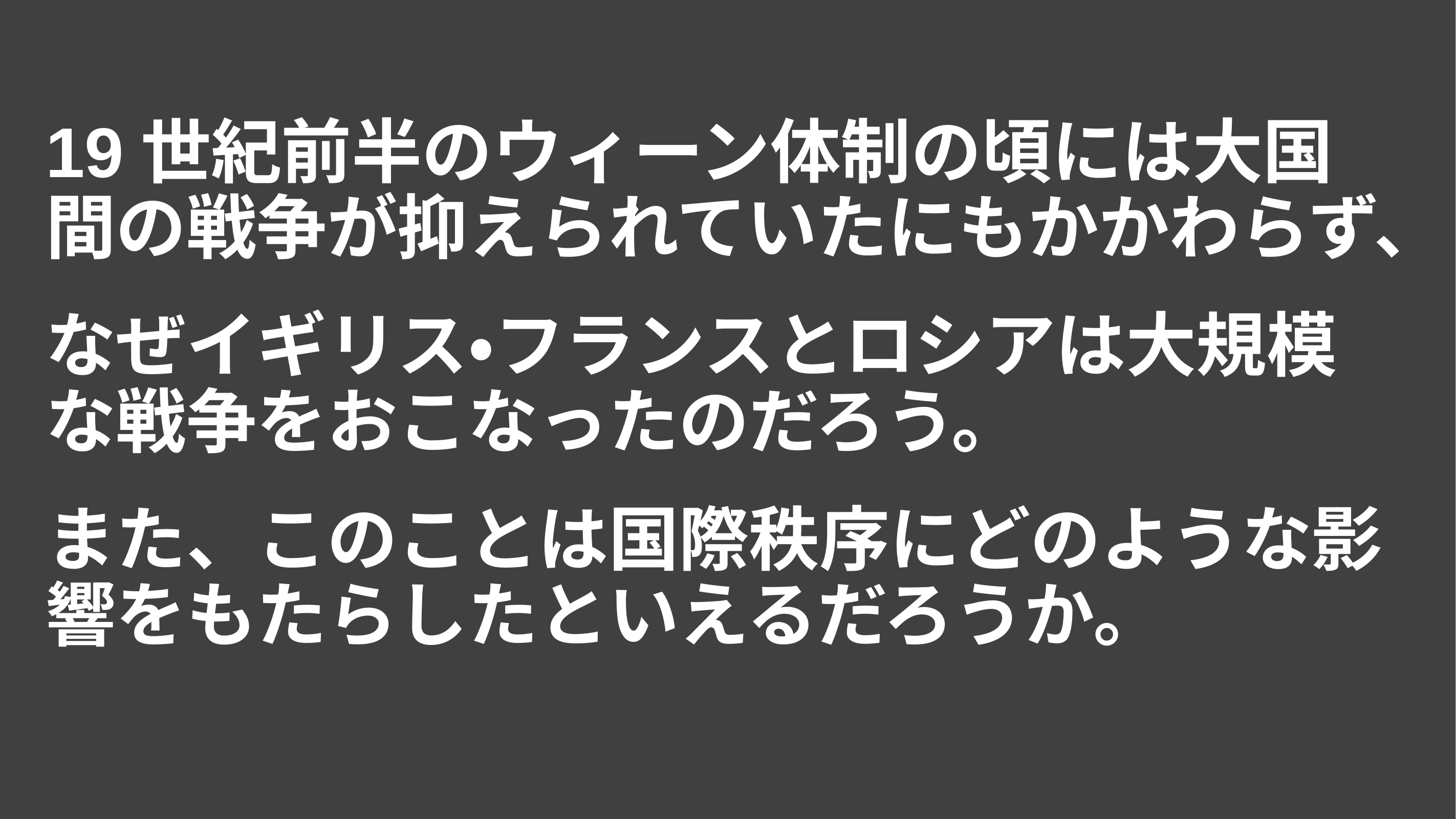

19世紀前半のウィーン体制の頃には大国間の戦争が抑えられていたにもかかわらず、

なぜイギリス・フランスとロシアは大規模な戦争をおこなったのだろう。

また、このことは国際秩序にどのような影響をもたらしたといえるだろうか。